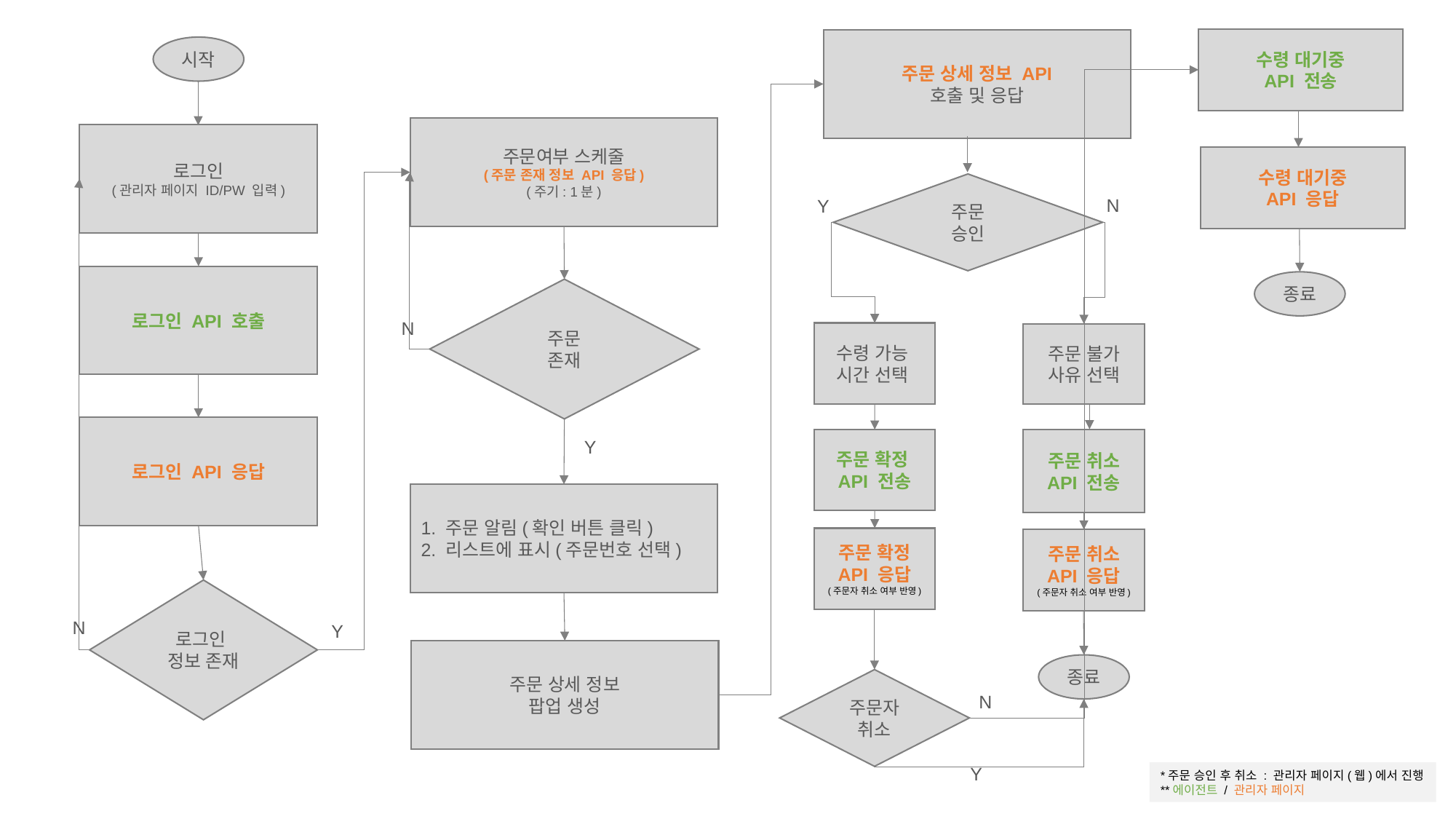

수령 대기중
API 전송
주문 상세 정보 API
호출 및 응답
시작
주문여부 스케줄
(주문 존재 정보 API 응답)
(주기: 1분)
로그인
(관리자 페이지 ID/PW 입력)
수령 대기중
API 응답
주문
승인
N
Y
로그인 API 호출
종료
주문
존재
N
수령 가능
시간 선택
주문 불가
사유 선택
로그인 API 응답
주문 취소
API 전송
주문 확정API 전송
Y
1. 주문 알림(확인 버튼 클릭)
2. 리스트에 표시(주문번호 선택)
주문 확정
API 응답
(주문자 취소 여부 반영)
주문 취소
API 응답
(주문자 취소 여부 반영)
로그인
정보 존재
N
Y
주문 상세 정보
팝업 생성
종료
주문자
취소
N
Y
*주문 승인 후 취소 : 관리자 페이지(웹)에서 진행
**에이전트 / 관리자 페이지